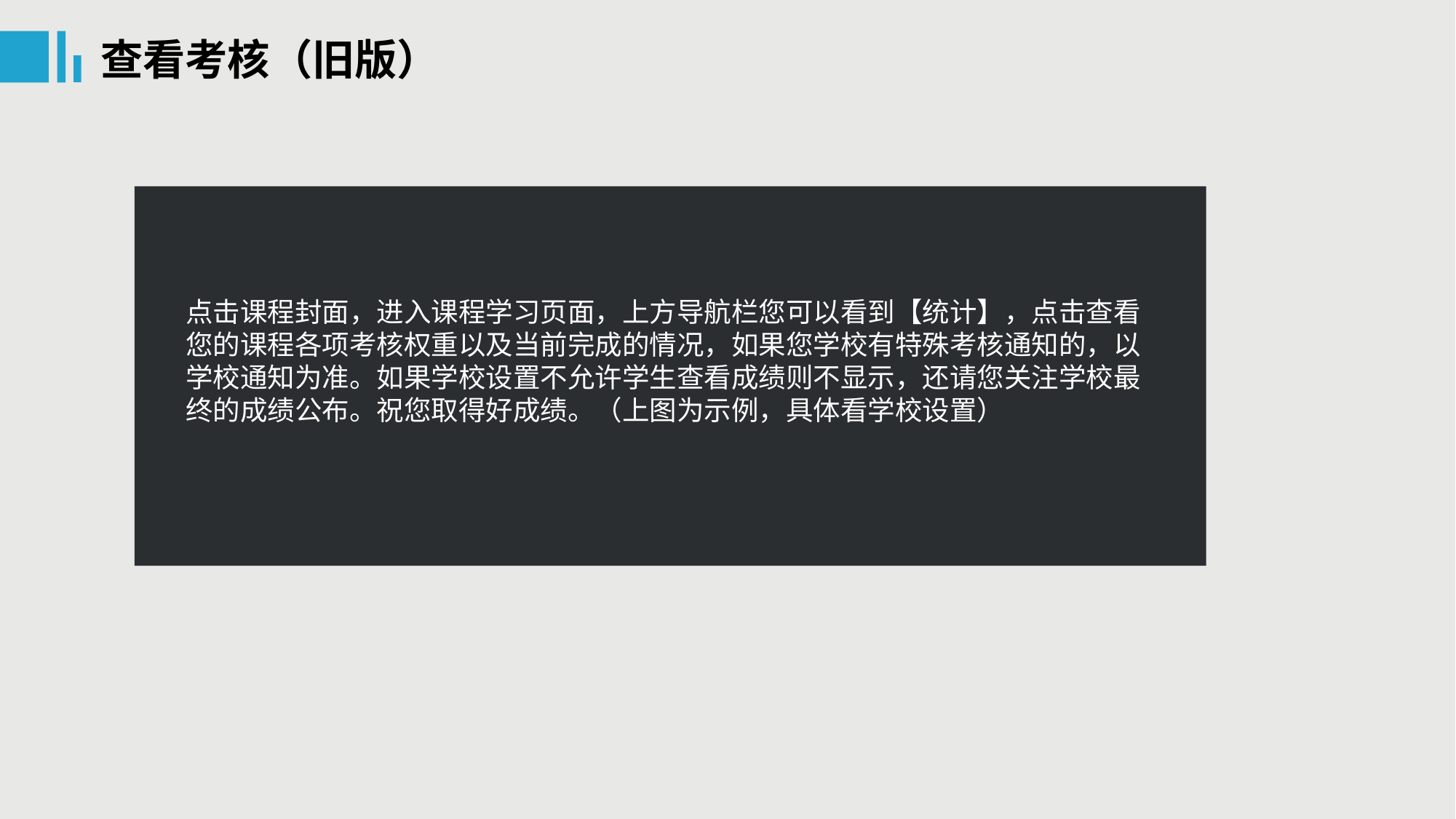

查看考核（旧版）

点击课程封面，进入课程学习页面，上方导航栏您可以看到【统计】，点击查看您的课程各项考核权重以及当前完成的情况，如果您学校有特殊考核通知的，以学校通知为准。如果学校设置不允许学生查看成绩则不显示，还请您关注学校最终的成绩公布。祝您取得好成绩。（上图为示例，具体看学校设置）